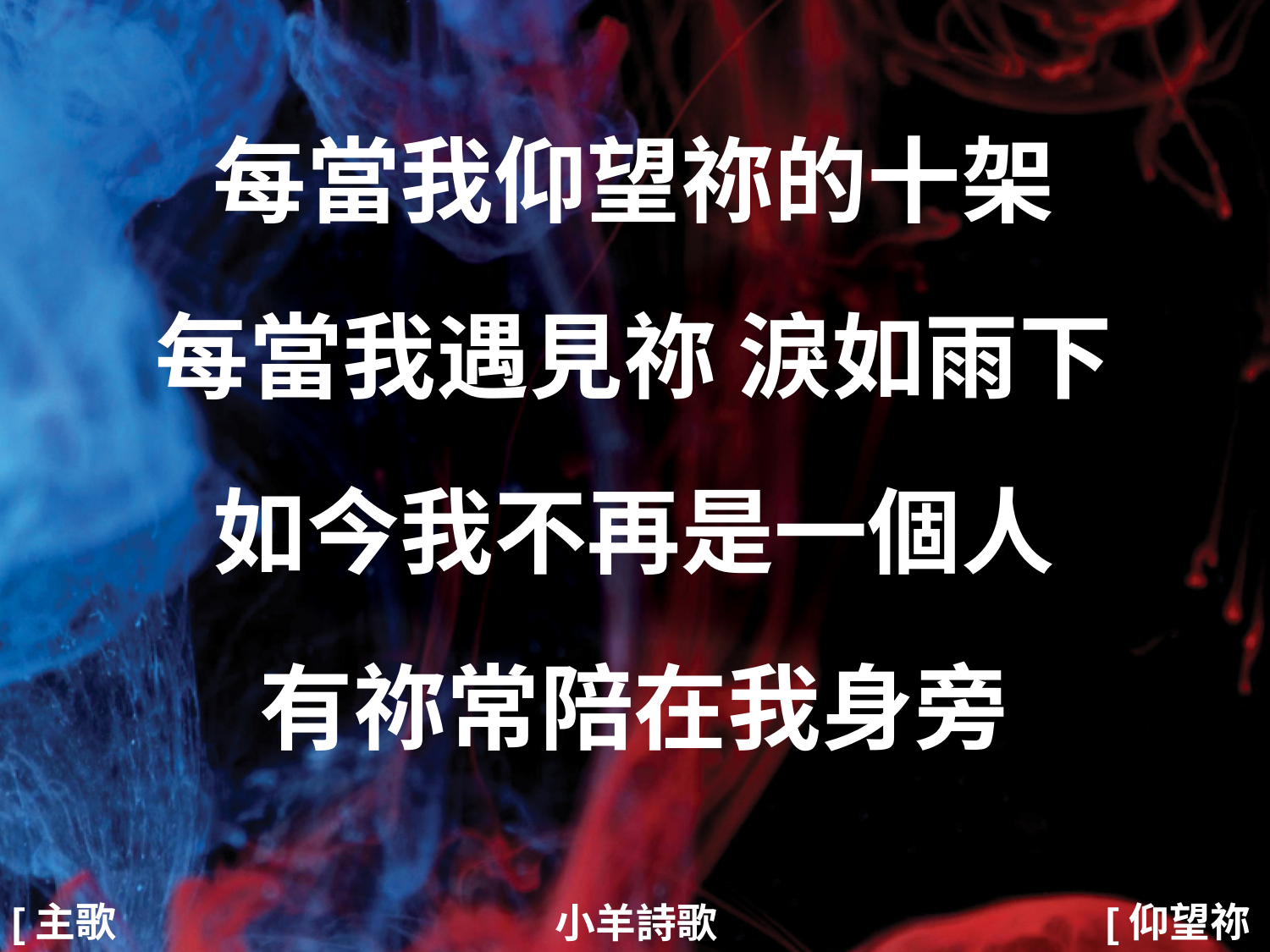

每當我仰望祢的十架

每當我遇見祢 淚如雨下

如今我不再是一個人

有祢常陪在我身旁

#

[主歌1]
[仰望祢1/4]
小羊詩歌